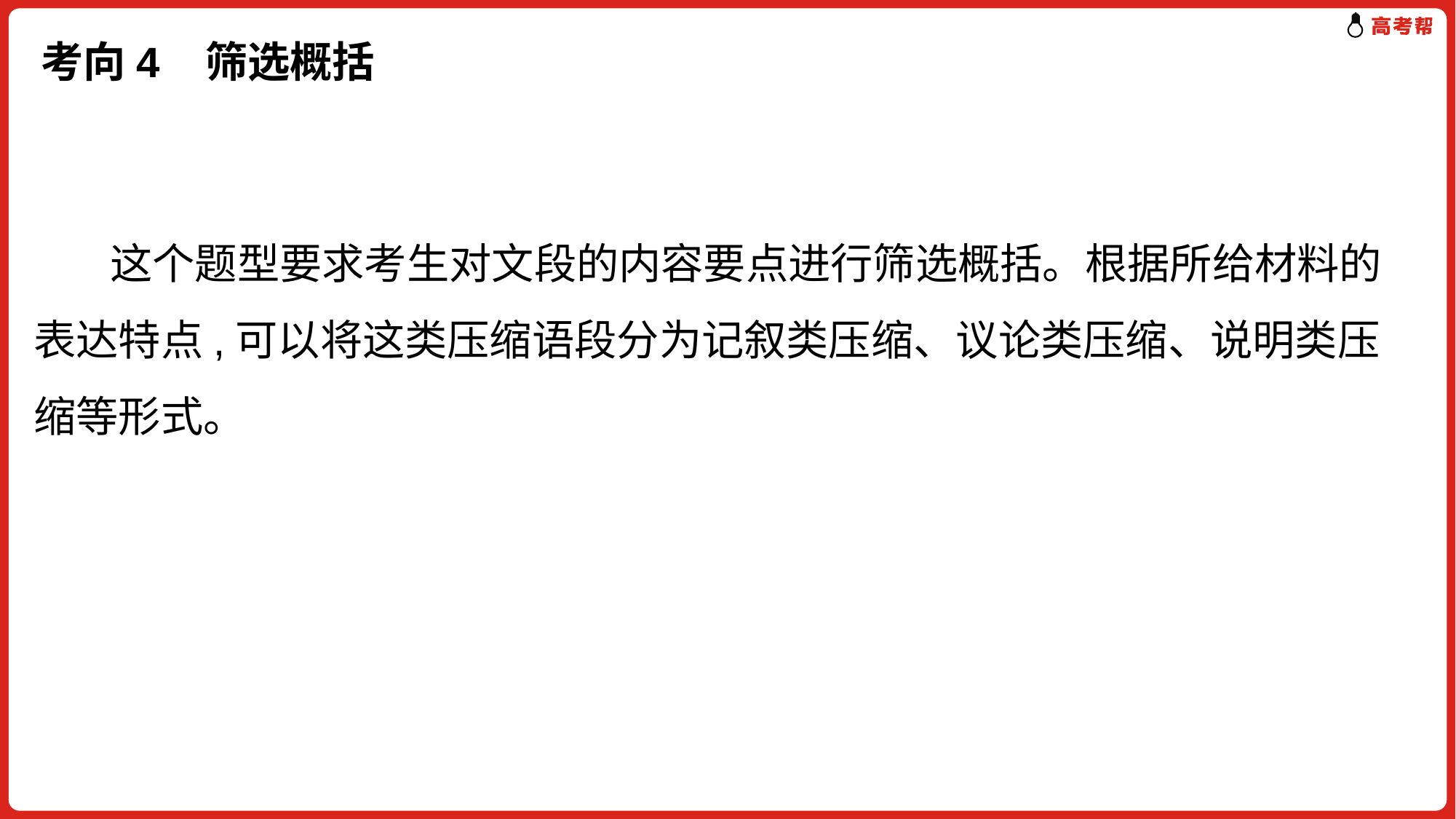

# 考向4   筛选概括
       这个题型要求考生对文段的内容要点进行筛选概括。根据所给材料的表达特点,可以将这类压缩语段分为记叙类压缩、议论类压缩、说明类压缩等形式。